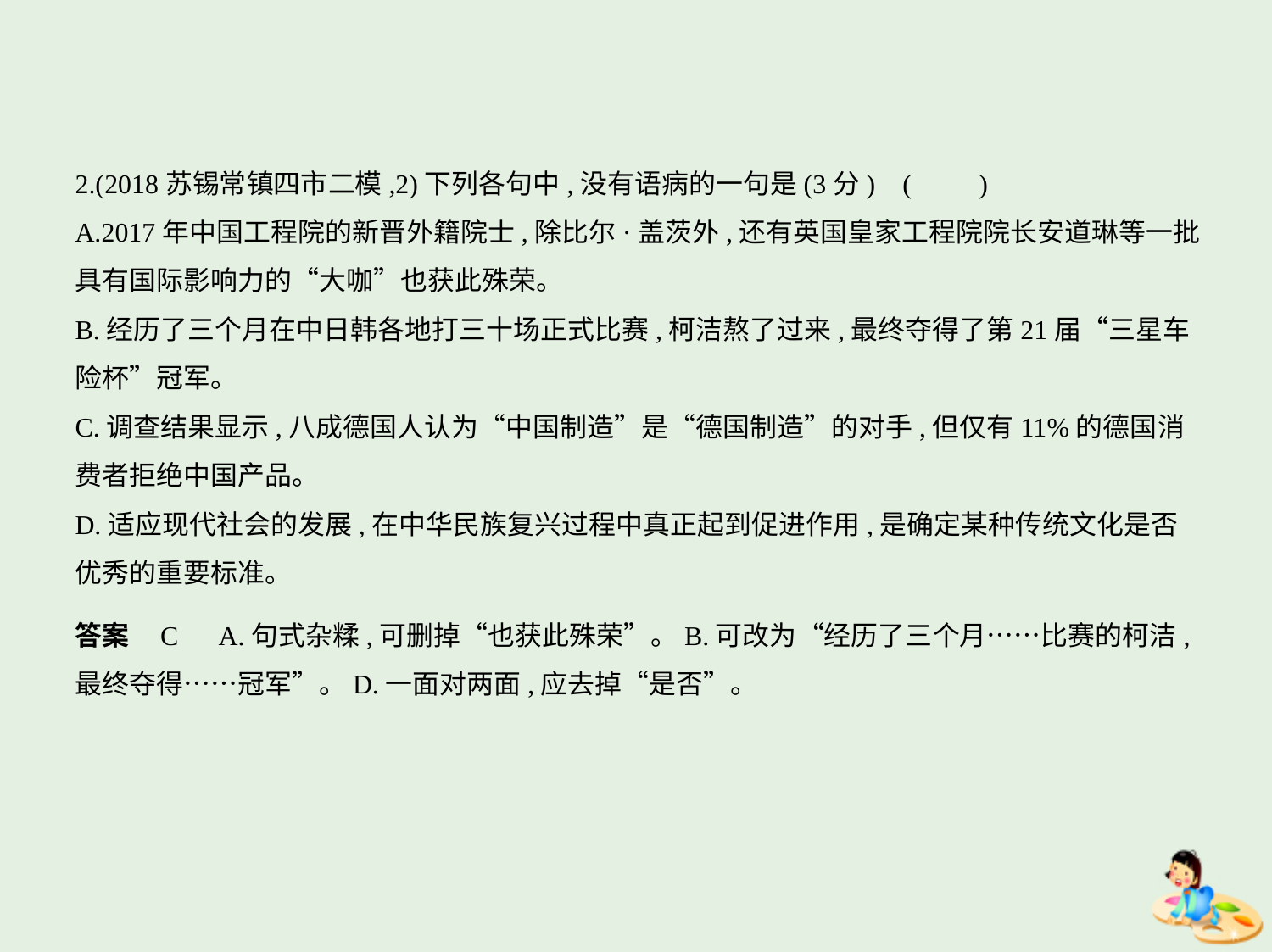

2.(2018苏锡常镇四市二模,2)下列各句中,没有语病的一句是(3分) (　　)
A.2017年中国工程院的新晋外籍院士,除比尔·盖茨外,还有英国皇家工程院院长安道琳等一批
具有国际影响力的“大咖”也获此殊荣。
B.经历了三个月在中日韩各地打三十场正式比赛,柯洁熬了过来,最终夺得了第21届“三星车
险杯”冠军。
C.调查结果显示,八成德国人认为“中国制造”是“德国制造”的对手,但仅有11%的德国消
费者拒绝中国产品。
D.适应现代社会的发展,在中华民族复兴过程中真正起到促进作用,是确定某种传统文化是否
优秀的重要标准。
答案    C　A.句式杂糅,可删掉“也获此殊荣”。B.可改为“经历了三个月……比赛的柯洁,
最终夺得……冠军”。D.一面对两面,应去掉“是否”。